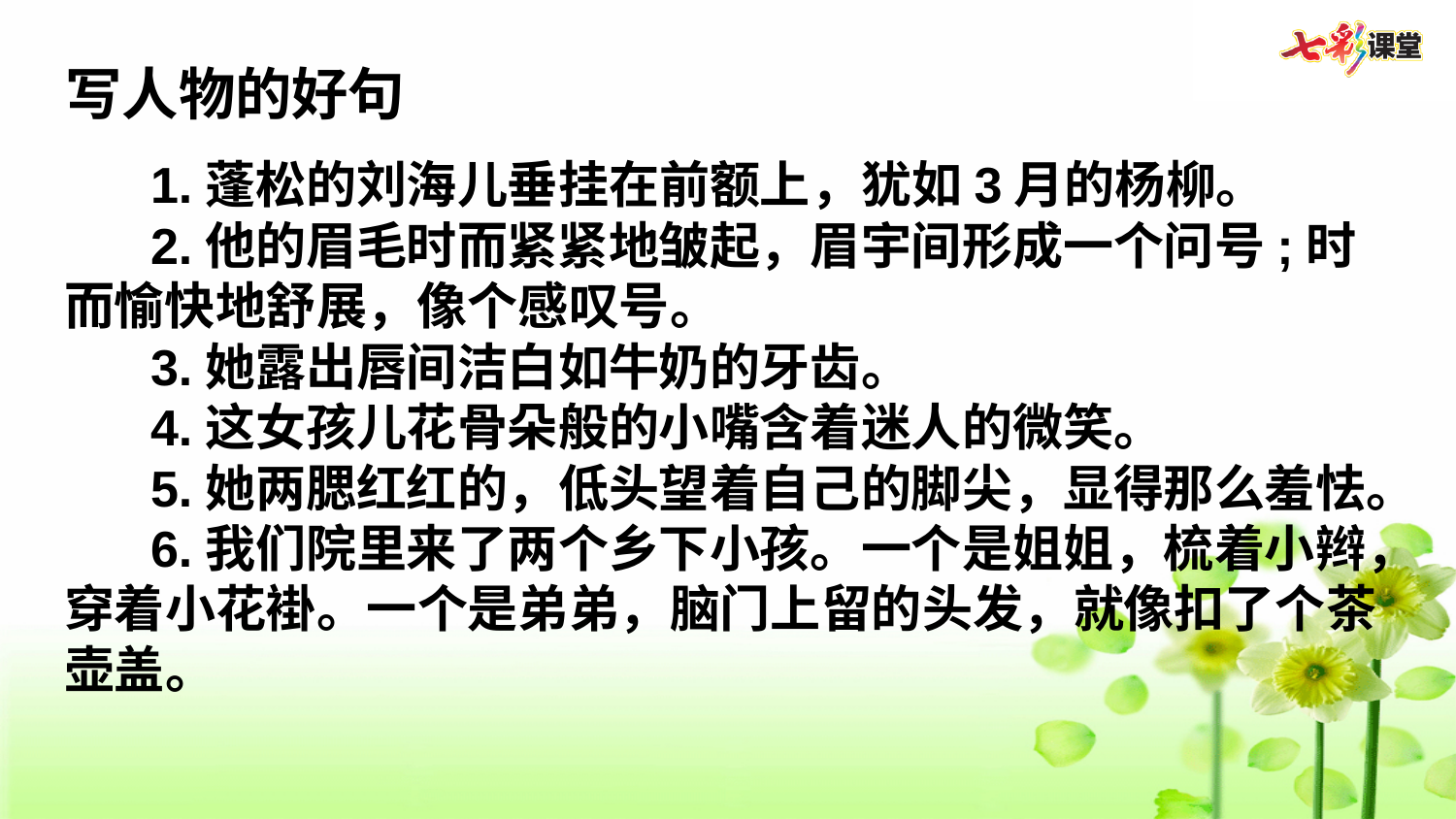

写人物的好句
1.蓬松的刘海儿垂挂在前额上，犹如3月的杨柳。
2.他的眉毛时而紧紧地皱起，眉宇间形成一个问号;时而愉快地舒展，像个感叹号。
3.她露出唇间洁白如牛奶的牙齿。
4.这女孩儿花骨朵般的小嘴含着迷人的微笑。
5.她两腮红红的，低头望着自己的脚尖，显得那么羞怯。
6.我们院里来了两个乡下小孩。一个是姐姐，梳着小辫，穿着小花褂。一个是弟弟，脑门上留的头发，就像扣了个茶壶盖。